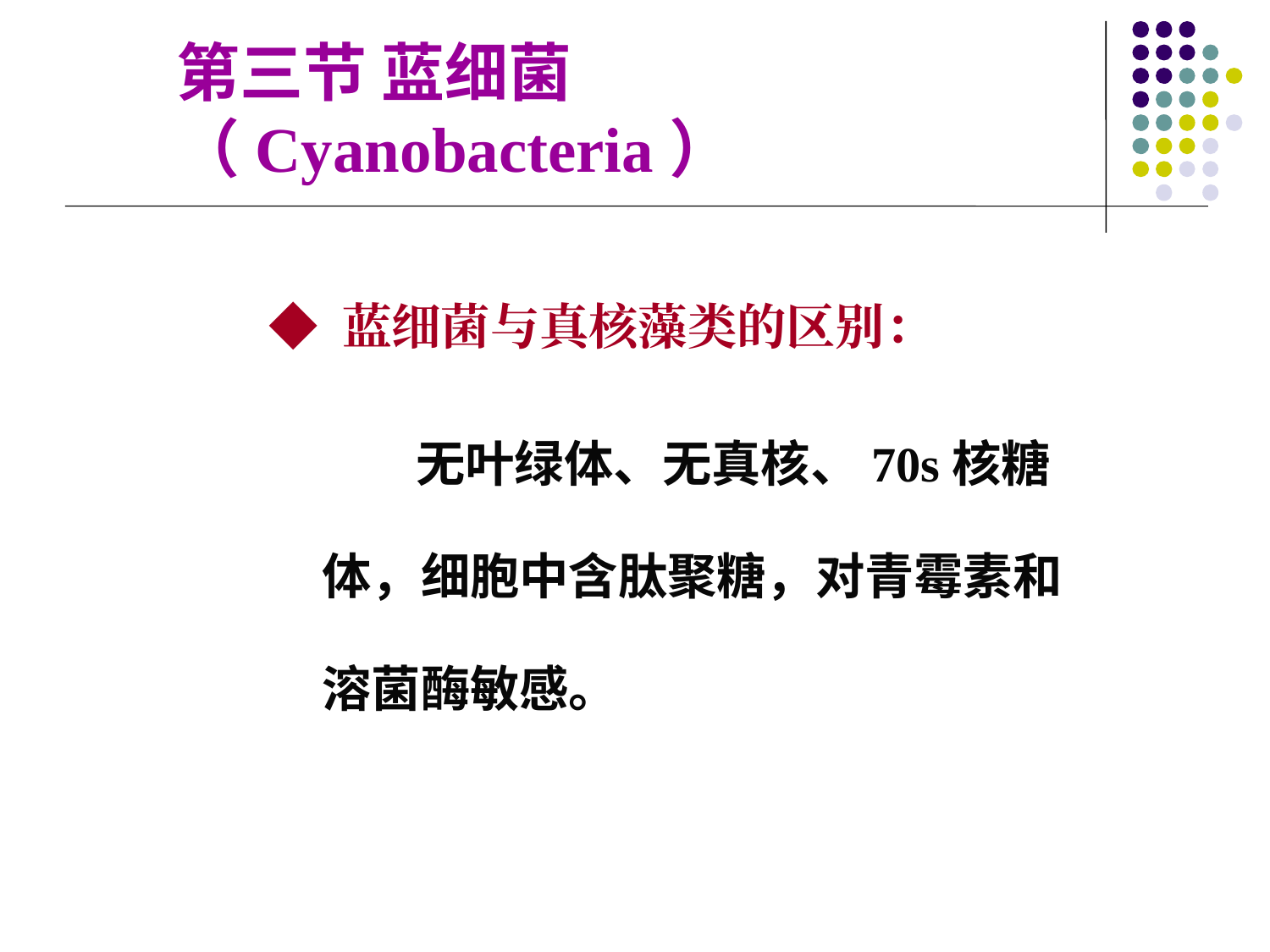

第三节 蓝细菌（Cyanobacteria）
◆ 蓝细菌与真核藻类的区别：
           无叶绿体、无真核、70s核糖体，细胞中含肽聚糖，对青霉素和溶菌酶敏感。